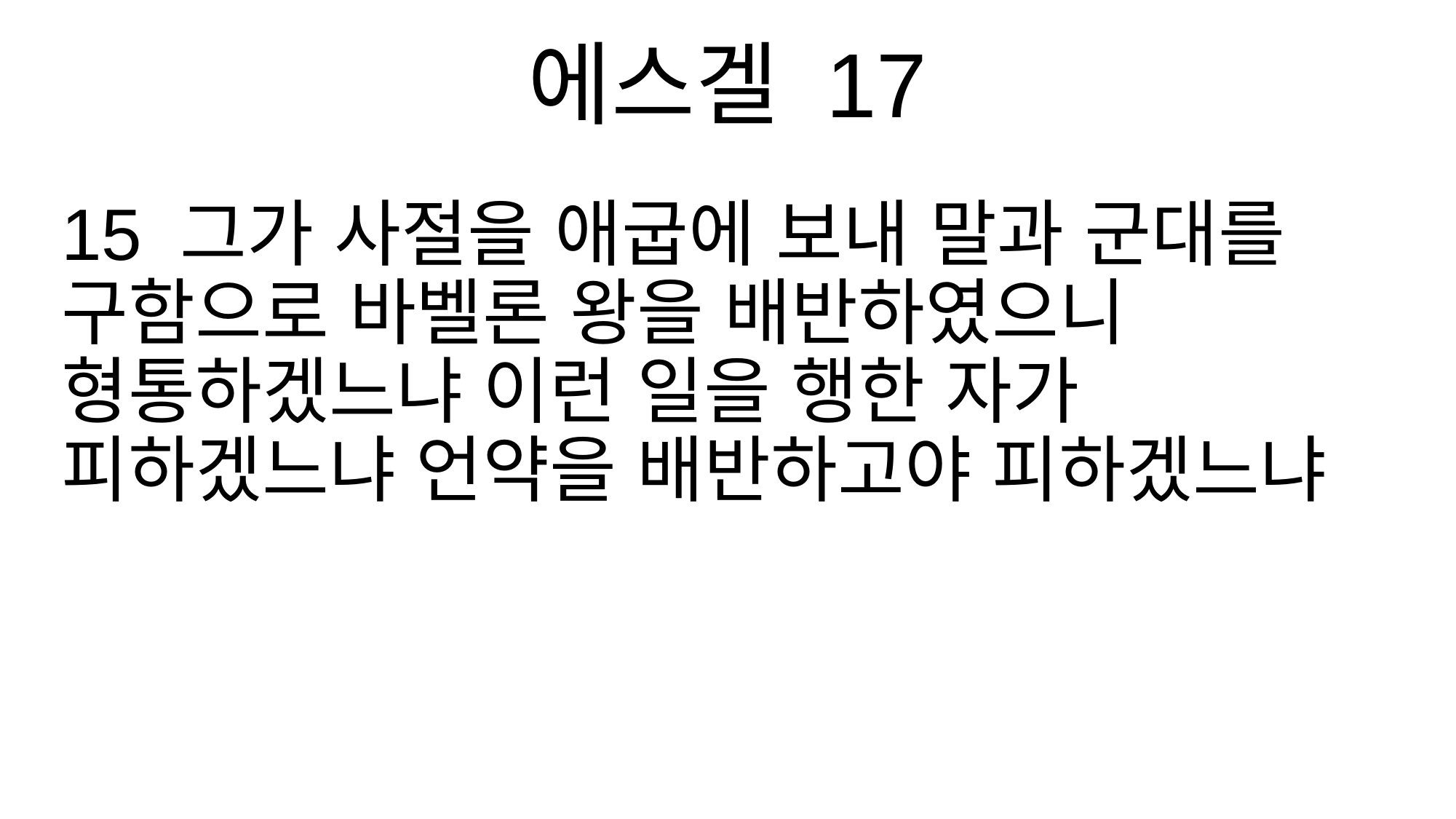

에스겔 17
15 그가 사절을 애굽에 보내 말과 군대를 구함으로 바벨론 왕을 배반하였으니 형통하겠느냐 이런 일을 행한 자가 피하겠느냐 언약을 배반하고야 피하겠느냐